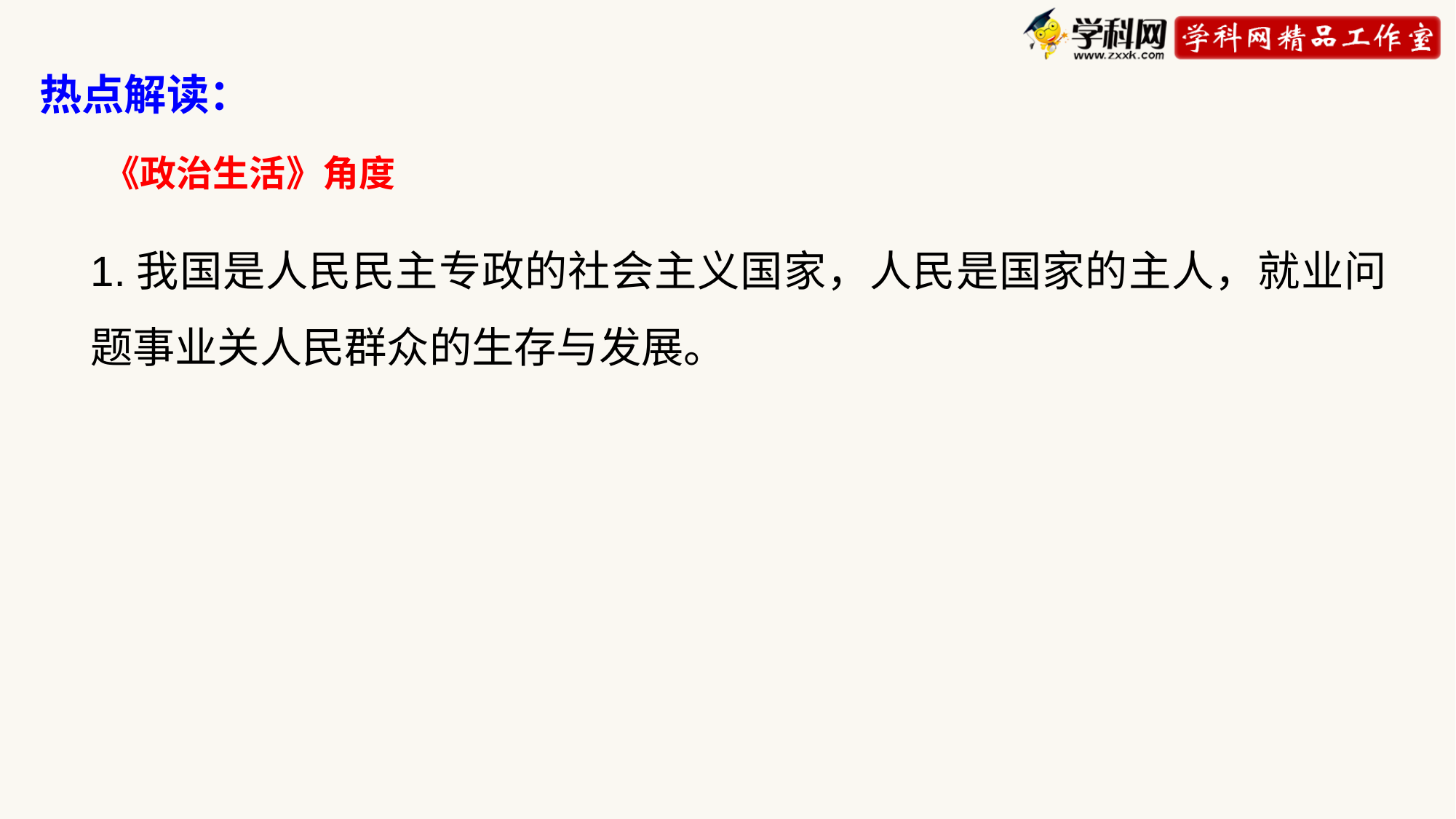

热点解读：
《政治生活》角度
1.我国是人民民主专政的社会主义国家，人民是国家的主人，就业问题事业关人民群众的生存与发展。